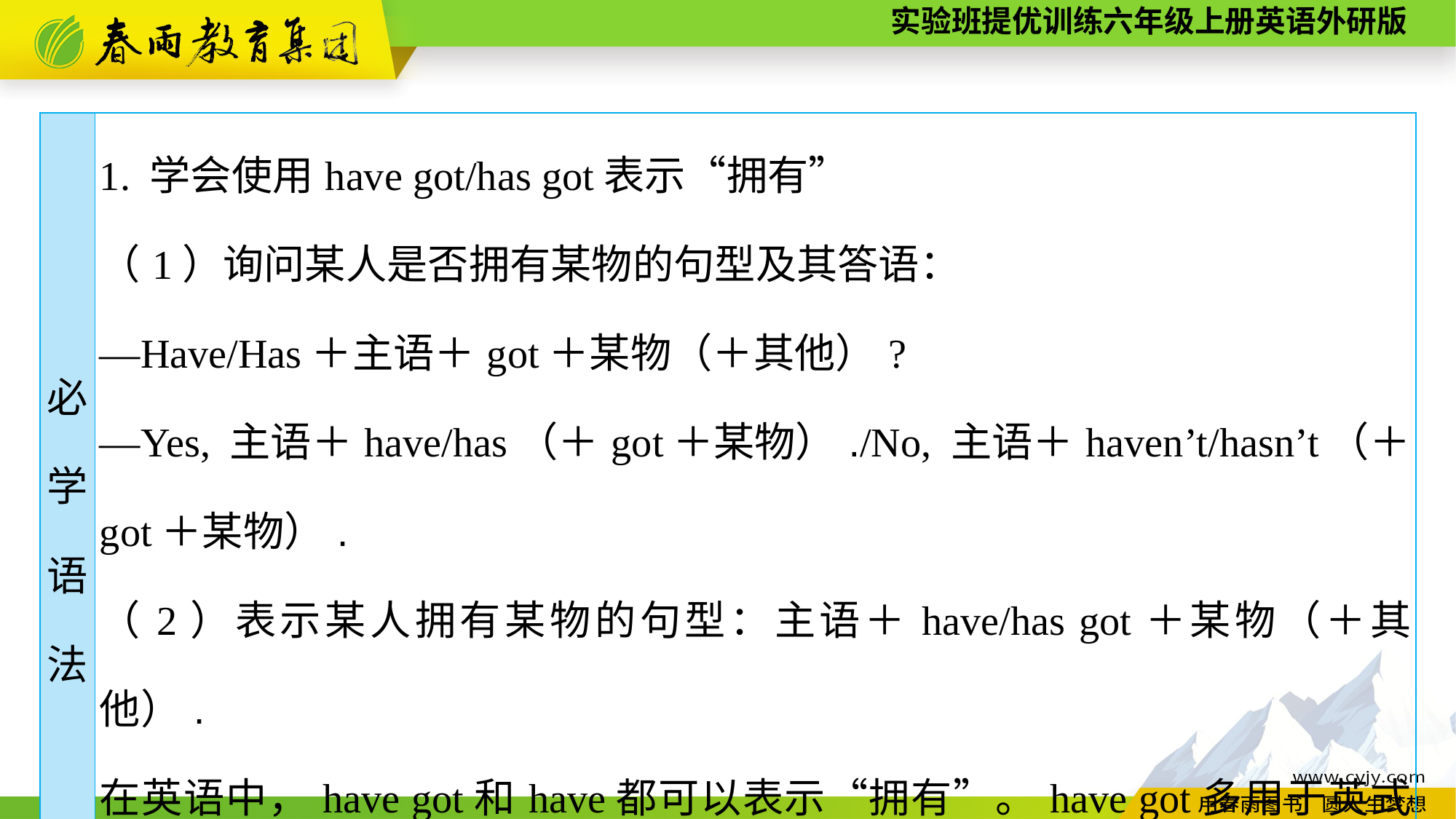

| 必 学 语 法 | 1. 学会使用have got/has got表示“拥有” （1）询问某人是否拥有某物的句型及其答语： —Have/Has＋主语＋got＋某物（＋其他）? —Yes, 主语＋have/has（＋got＋某物）./No, 主语＋haven’t/hasn’t（＋got＋某物）. （2）表示某人拥有某物的句型：主语＋have/has got＋某物（＋其他）. 在英语中，have got和have都可以表示“拥有”。have got多用于英式英语，而have多用于美式英语。 |
| --- | --- |